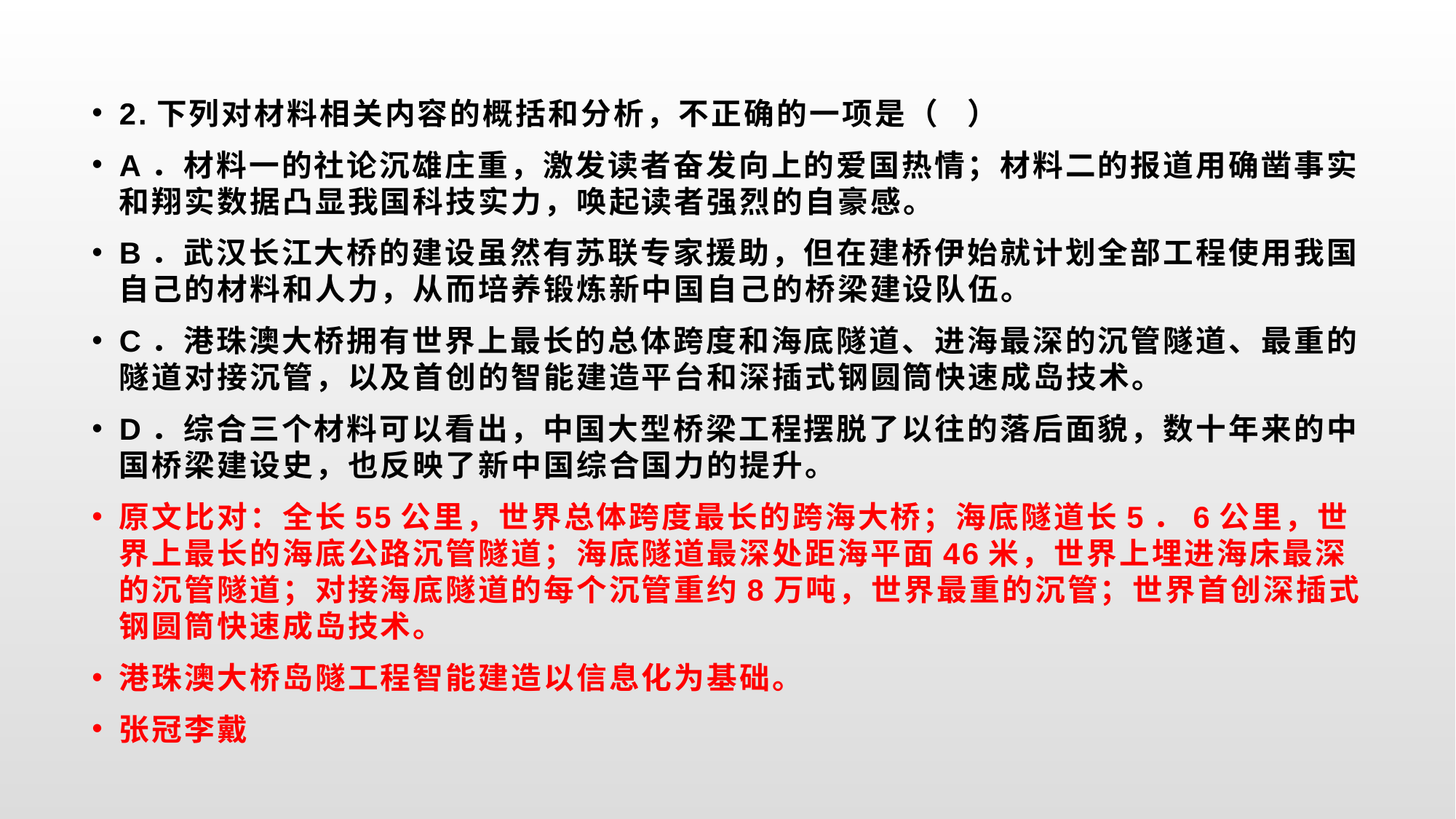

2.下列对材料相关内容的概括和分析，不正确的一项是（   ）
A．材料一的社论沉雄庄重，激发读者奋发向上的爱国热情；材料二的报道用确凿事实和翔实数据凸显我国科技实力，唤起读者强烈的自豪感。
B．武汉长江大桥的建设虽然有苏联专家援助，但在建桥伊始就计划全部工程使用我国自己的材料和人力，从而培养锻炼新中国自己的桥梁建设队伍。
C．港珠澳大桥拥有世界上最长的总体跨度和海底隧道、进海最深的沉管隧道、最重的隧道对接沉管，以及首创的智能建造平台和深插式钢圆筒快速成岛技术。
D．综合三个材料可以看出，中国大型桥梁工程摆脱了以往的落后面貌，数十年来的中国桥梁建设史，也反映了新中国综合国力的提升。
原文比对：全长55公里，世界总体跨度最长的跨海大桥；海底隧道长5．6公里，世界上最长的海底公路沉管隧道；海底隧道最深处距海平面46米，世界上埋进海床最深的沉管隧道；对接海底隧道的每个沉管重约8万吨，世界最重的沉管；世界首创深插式钢圆筒快速成岛技术。
港珠澳大桥岛隧工程智能建造以信息化为基础。
张冠李戴